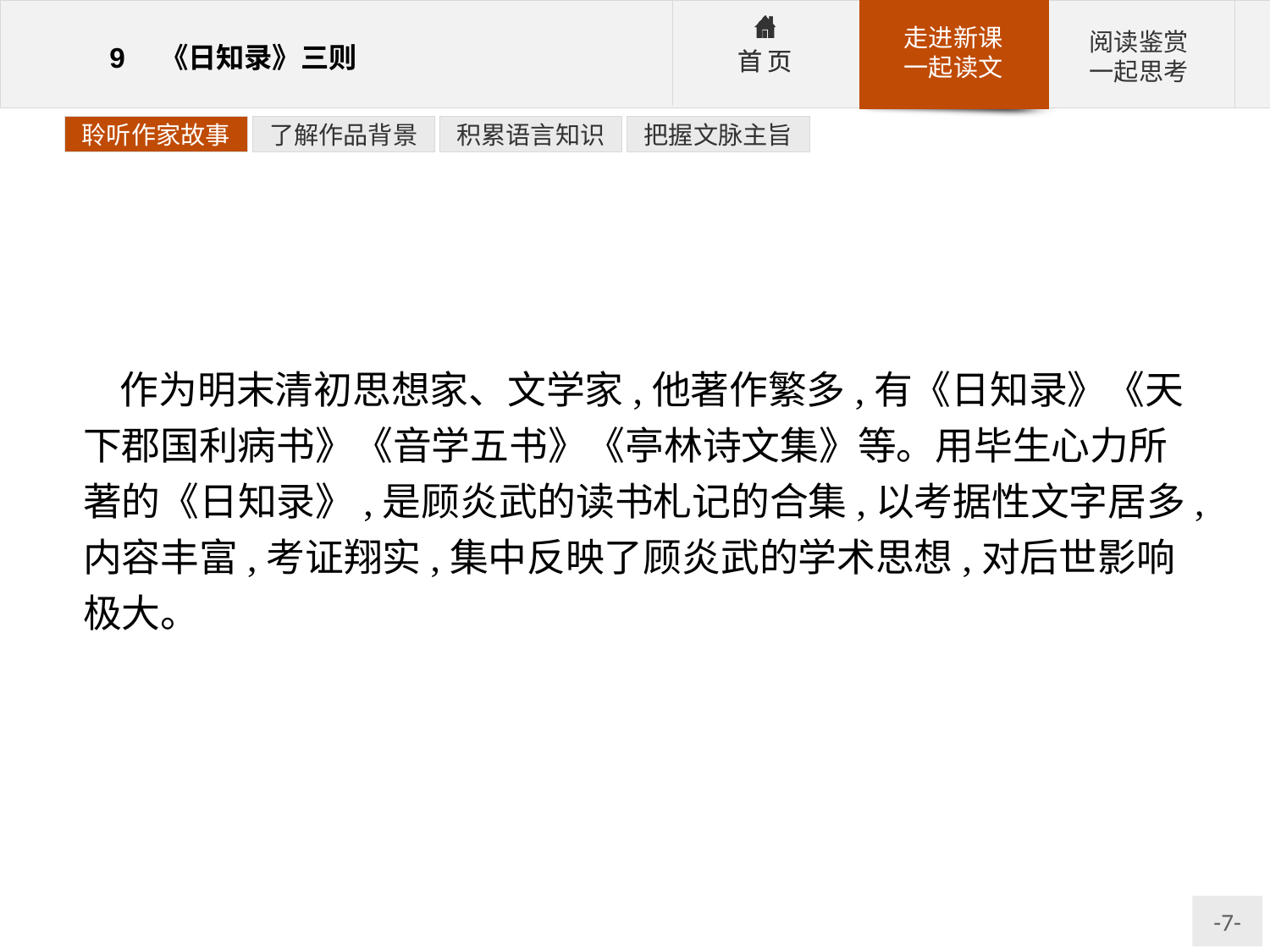

聆听作家故事
了解作品背景
积累语言知识
把握文脉主旨
作为明末清初思想家、文学家,他著作繁多,有《日知录》《天下郡国利病书》《音学五书》《亭林诗文集》等。用毕生心力所著的《日知录》,是顾炎武的读书札记的合集,以考据性文字居多,内容丰富,考证翔实,集中反映了顾炎武的学术思想,对后世影响极大。